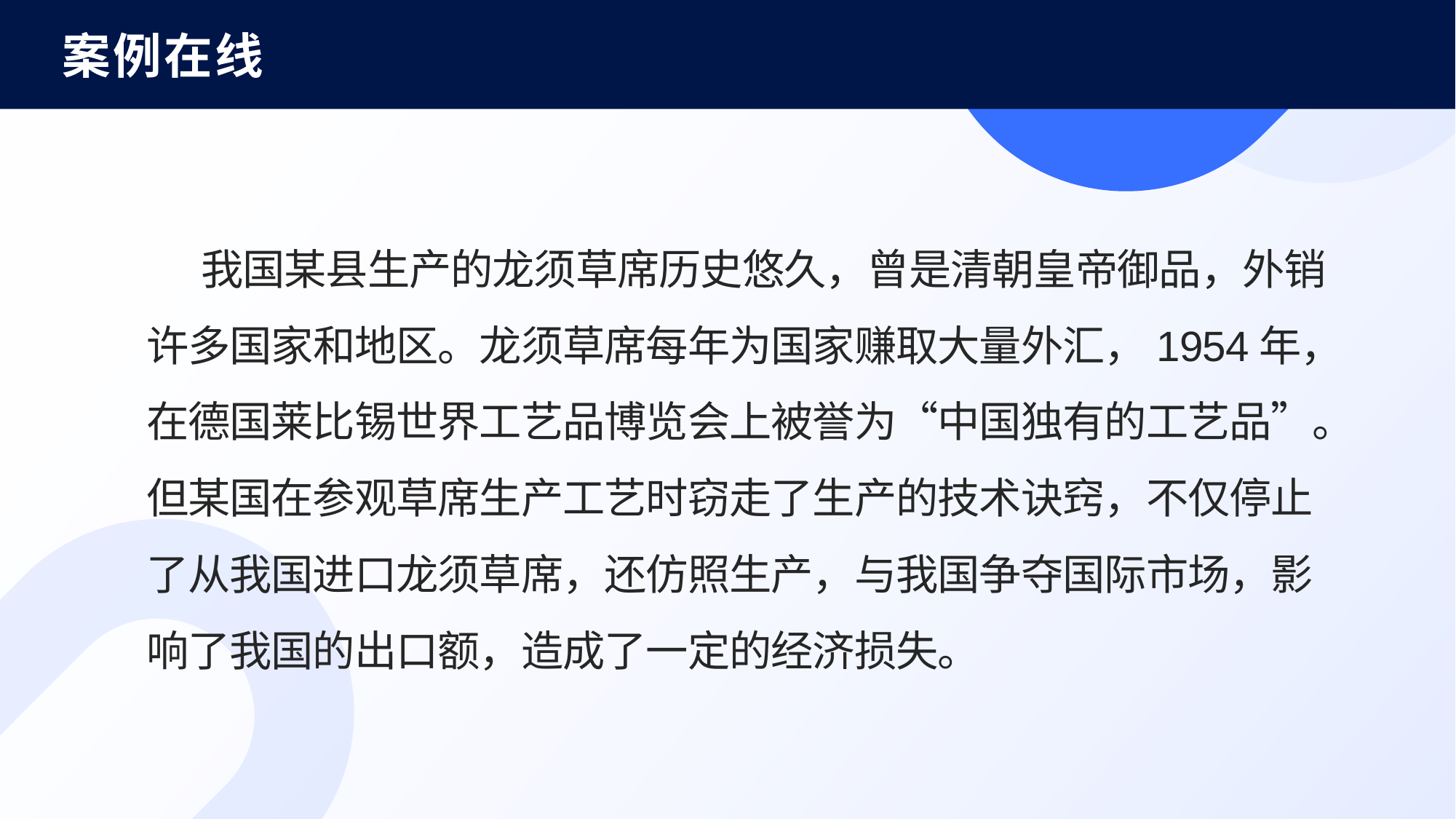

案例在线
我国某县生产的龙须草席历史悠久，曾是清朝皇帝御品，外销许多国家和地区。龙须草席每年为国家赚取大量外汇，1954年，在德国莱比锡世界工艺品博览会上被誉为“中国独有的工艺品”。但某国在参观草席生产工艺时窃走了生产的技术诀窍，不仅停止了从我国进口龙须草席，还仿照生产，与我国争夺国际市场，影响了我国的出口额，造成了一定的经济损失。